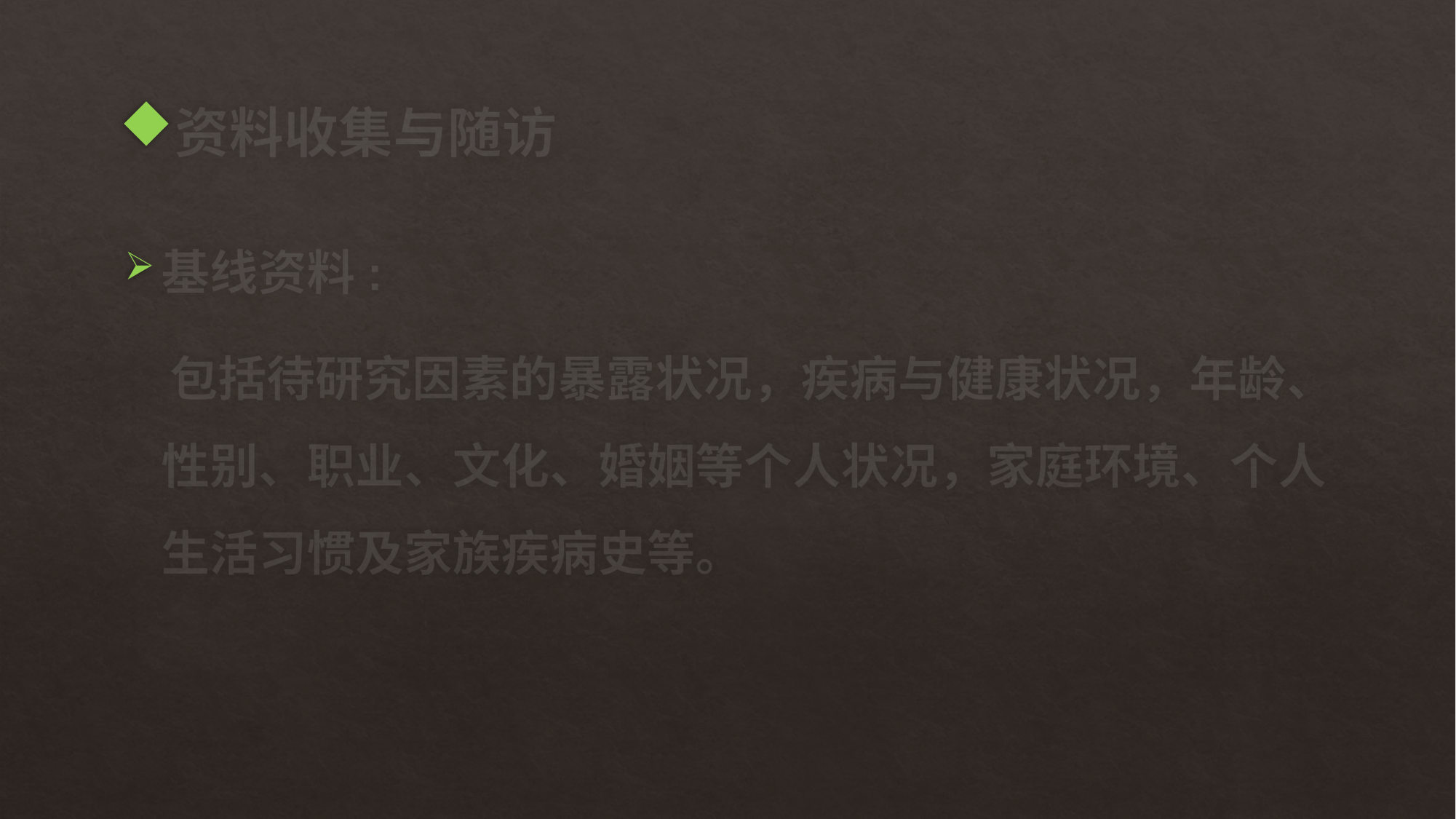

# 资料收集与随访
基线资料:
   包括待研究因素的暴露状况，疾病与健康状况，年龄、性别、职业、文化、婚姻等个人状况，家庭环境、个人生活习惯及家族疾病史等。